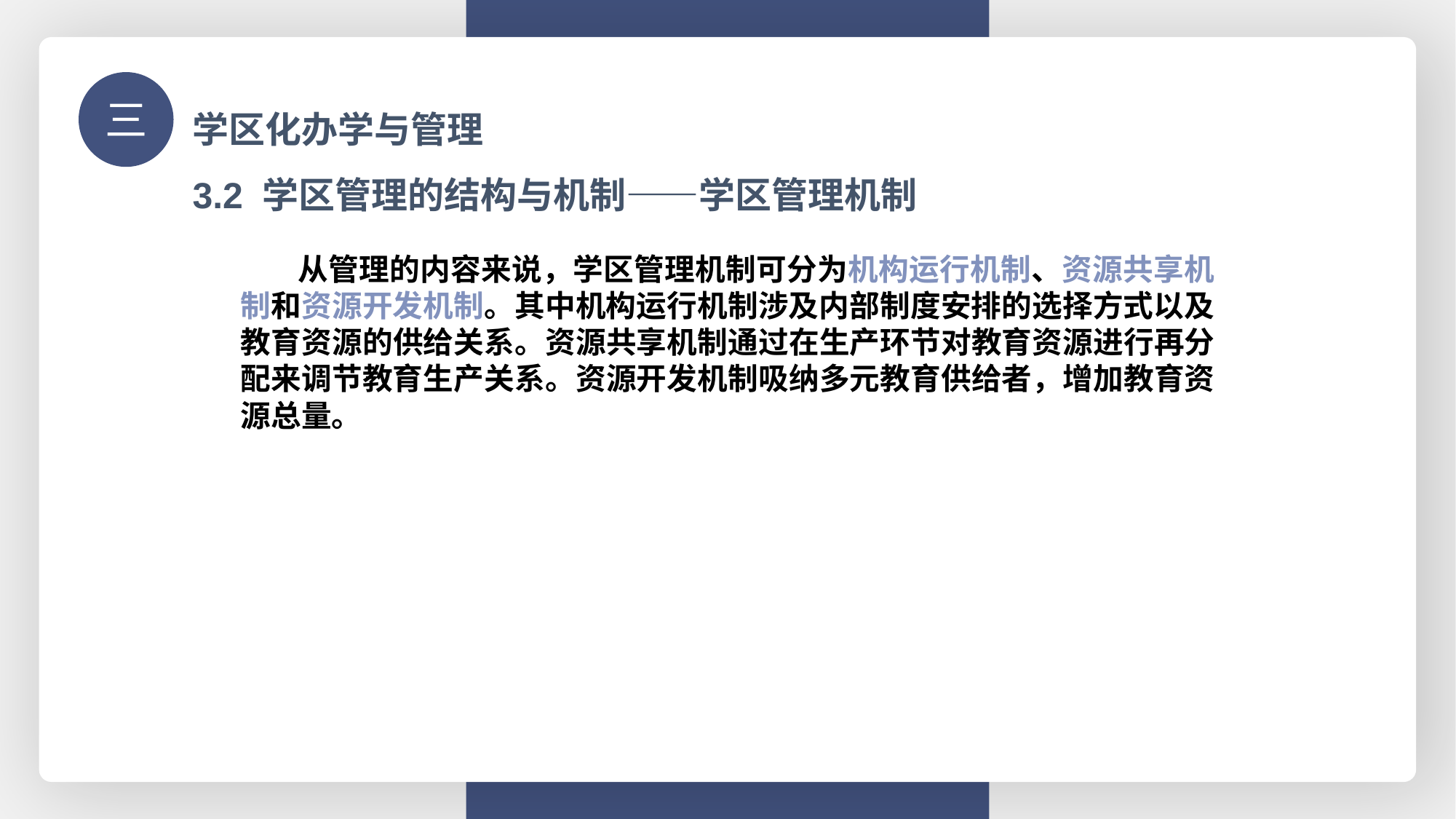

学区化办学与管理
三
3.2 学区管理的结构与机制——学区管理机制
       从管理的内容来说，学区管理机制可分为机构运行机制、资源共享机制和资源开发机制。其中机构运行机制涉及内部制度安排的选择方式以及教育资源的供给关系。资源共享机制通过在生产环节对教育资源进行再分配来调节教育生产关系。资源开发机制吸纳多元教育供给者，增加教育资源总量。